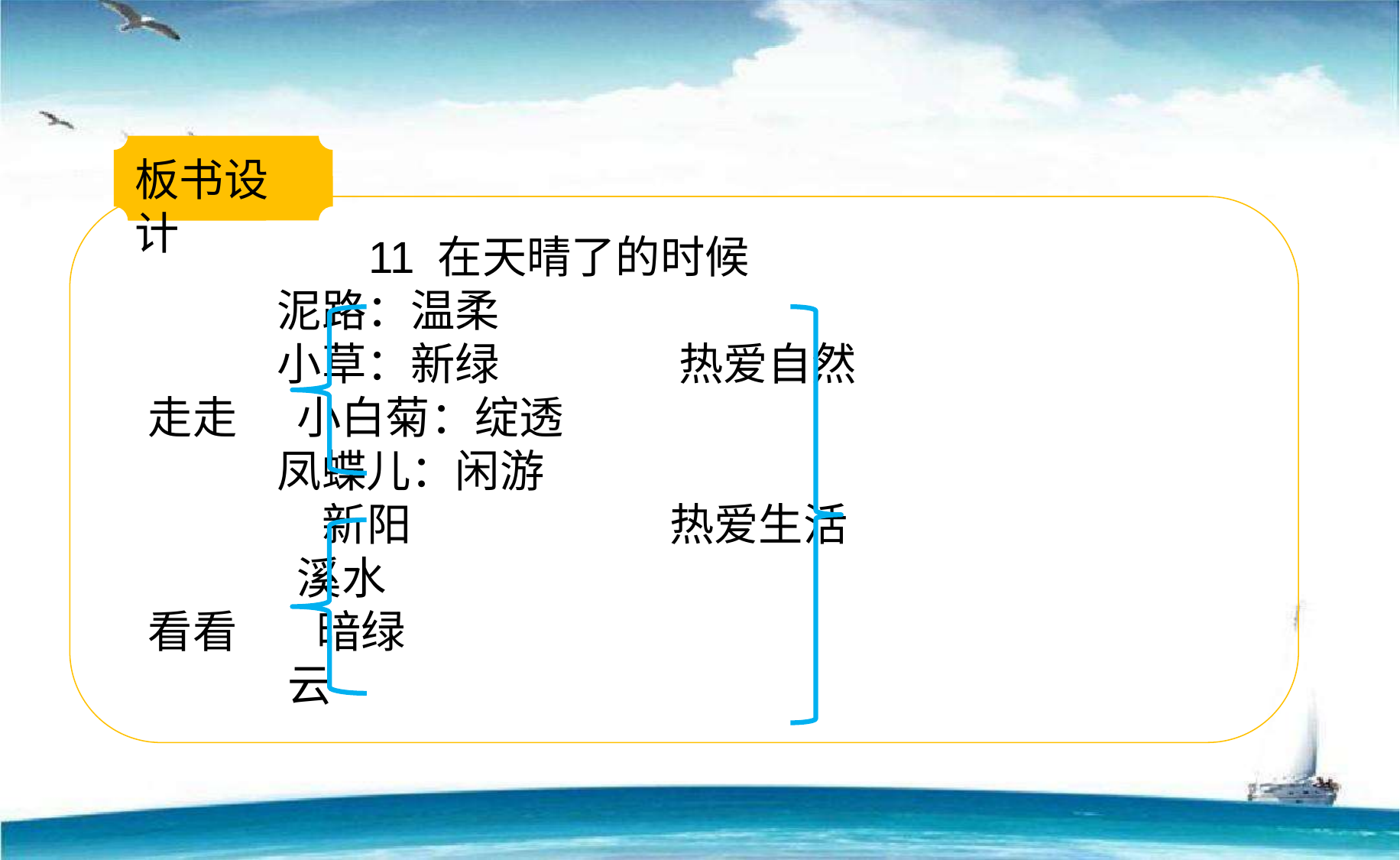

板书设计
                     11 在天晴了的时候
                泥路：温柔
                小草：新绿                  热爱自然
   走走      小白菊：绽透
                凤蝶儿：闲游
 	         新阳                          热爱生活
                  溪水
   看看        暗绿
                 云